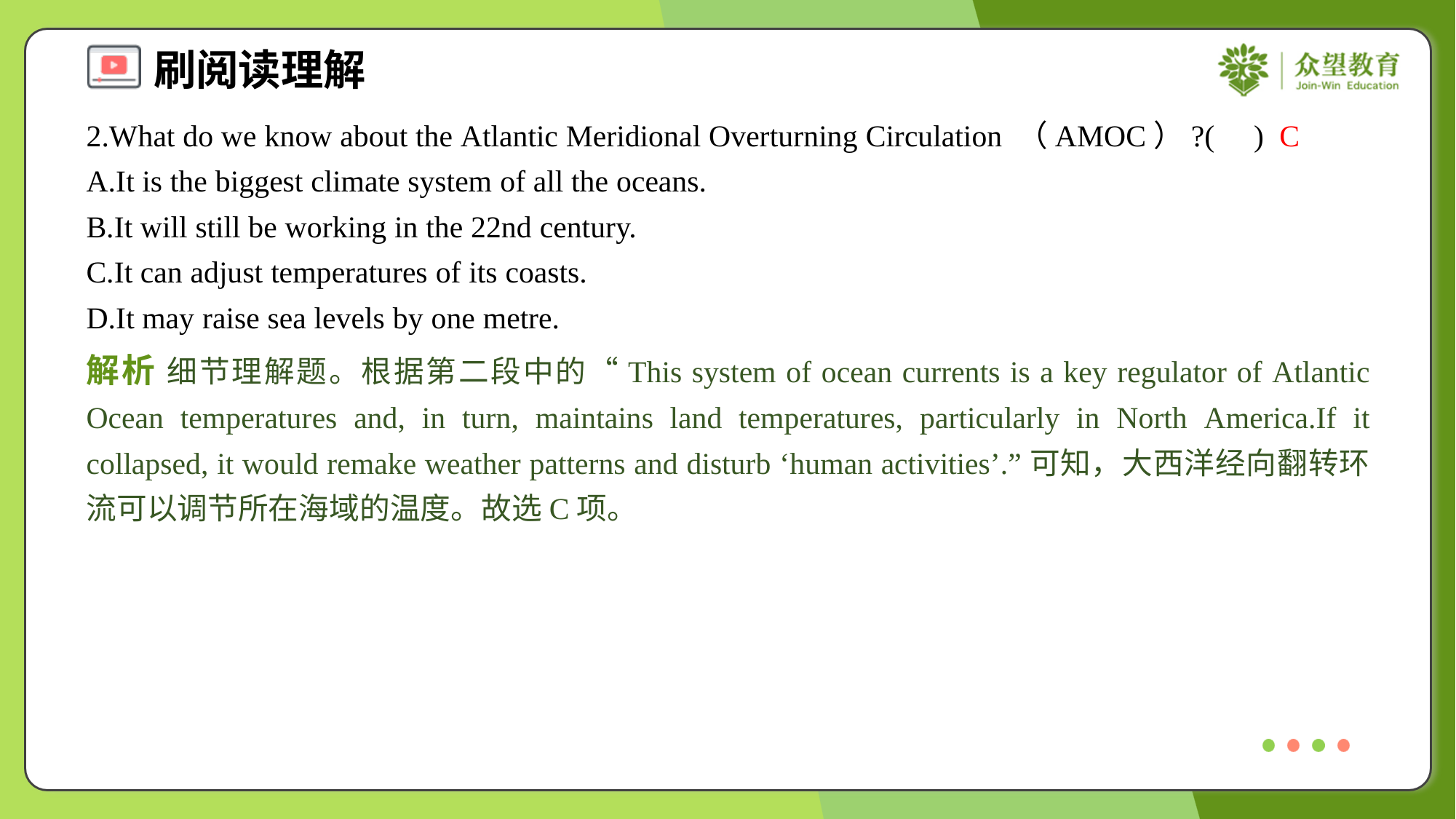

2.What do we know about the Atlantic Meridional Overturning Circulation （AMOC）?(     )
C
A.It is the biggest climate system of all the oceans.
B.It will still be working in the 22nd century.
C.It can adjust temperatures of its coasts.
D.It may raise sea levels by one metre.
解析 细节理解题。根据第二段中的“This system of ocean currents is a key regulator of Atlantic Ocean temperatures and, in turn, maintains land temperatures, particularly in North America.If it collapsed, it would remake weather patterns and disturb ‘human activities’.”可知，大西洋经向翻转环流可以调节所在海域的温度。故选C项。